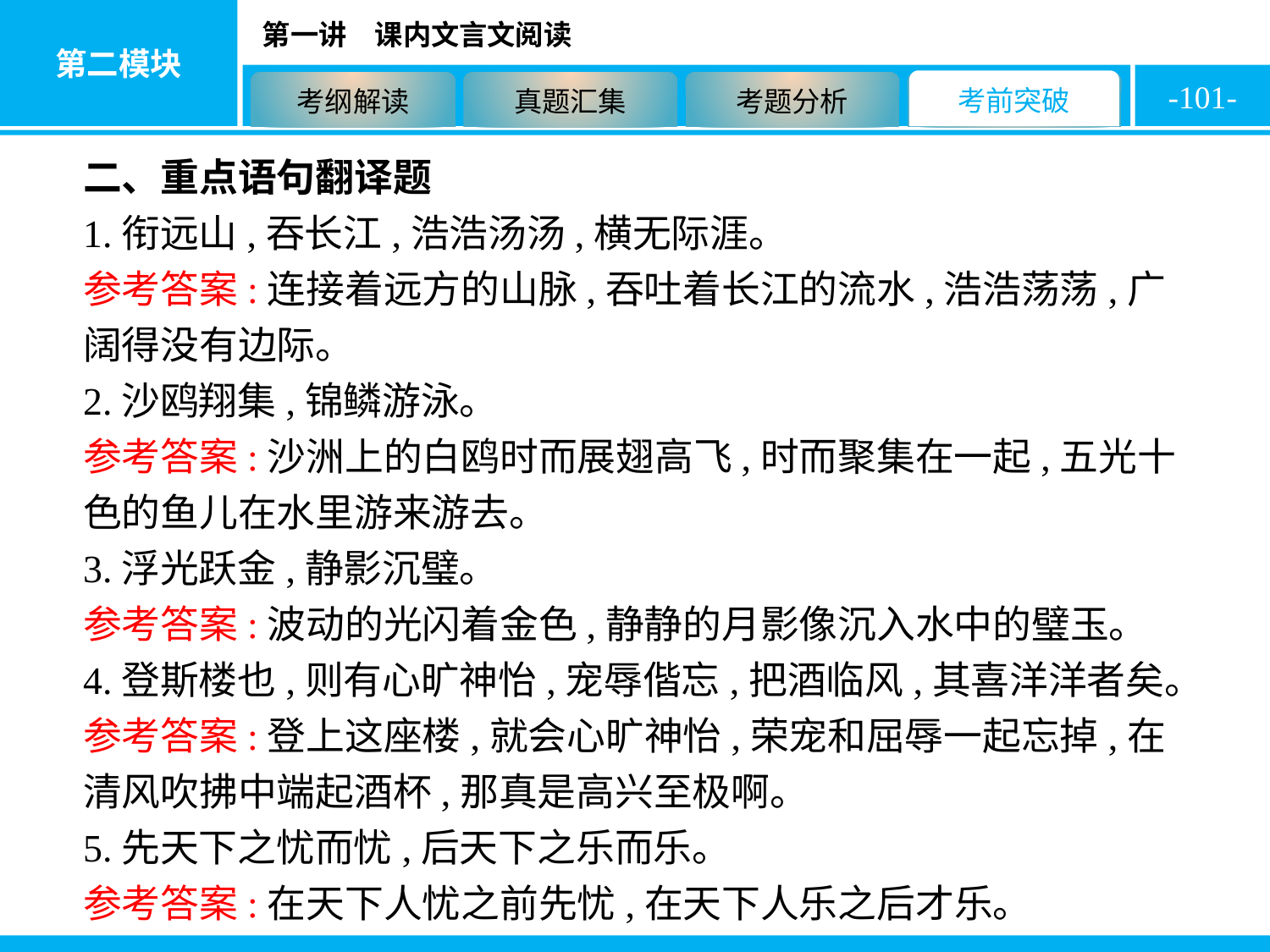

-101-
二、重点语句翻译题
1.衔远山,吞长江,浩浩汤汤,横无际涯。
参考答案:连接着远方的山脉,吞吐着长江的流水,浩浩荡荡,广阔得没有边际。
2.沙鸥翔集,锦鳞游泳。
参考答案:沙洲上的白鸥时而展翅高飞,时而聚集在一起,五光十色的鱼儿在水里游来游去。
3.浮光跃金,静影沉璧。
参考答案:波动的光闪着金色,静静的月影像沉入水中的璧玉。
4.登斯楼也,则有心旷神怡,宠辱偕忘,把酒临风,其喜洋洋者矣。
参考答案:登上这座楼,就会心旷神怡,荣宠和屈辱一起忘掉,在清风吹拂中端起酒杯,那真是高兴至极啊。
5.先天下之忧而忧,后天下之乐而乐。
参考答案:在天下人忧之前先忧,在天下人乐之后才乐。